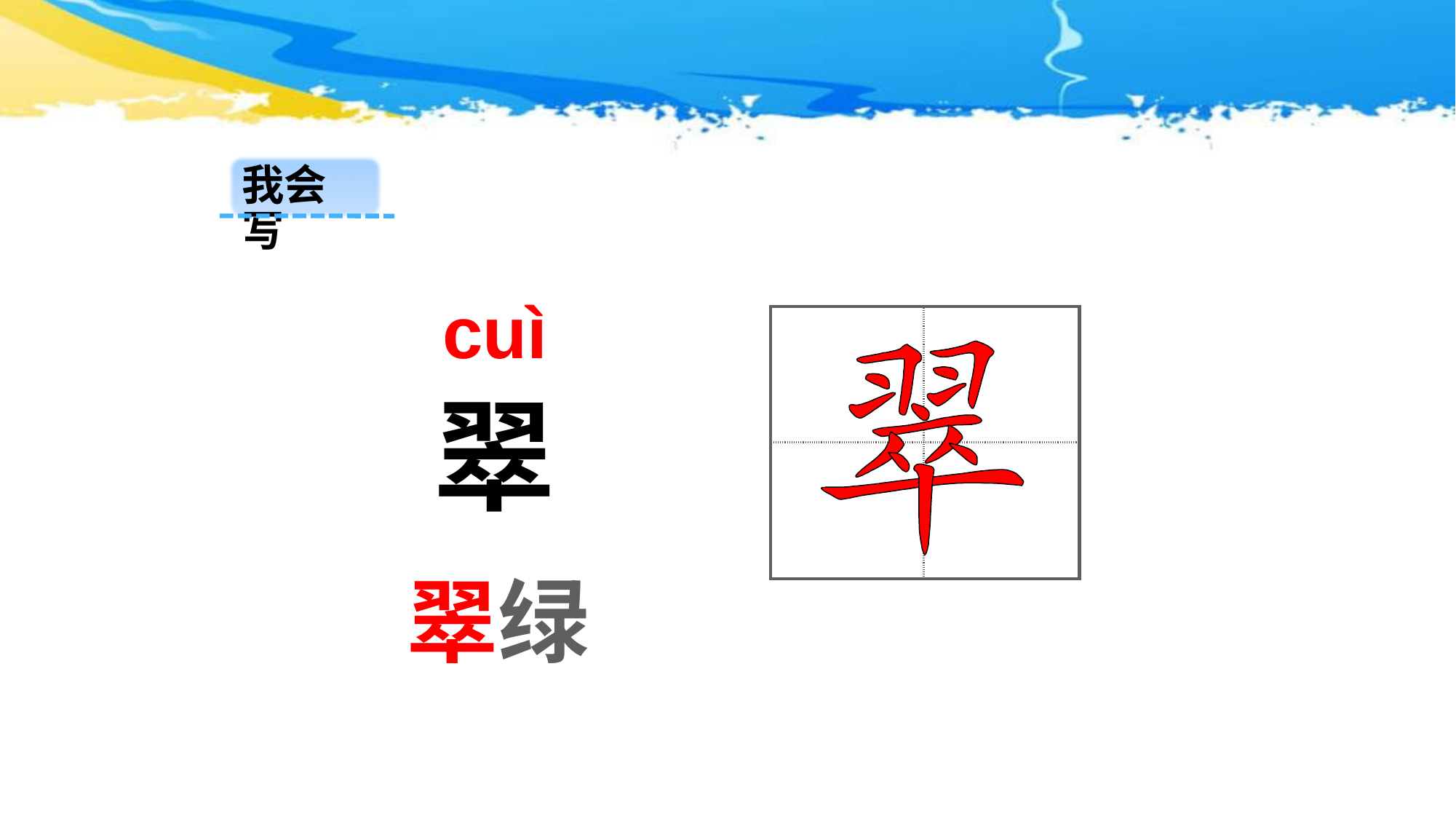

我会写

cuì
|  |  |
| --- | --- |
|  |  |

翠

翠绿